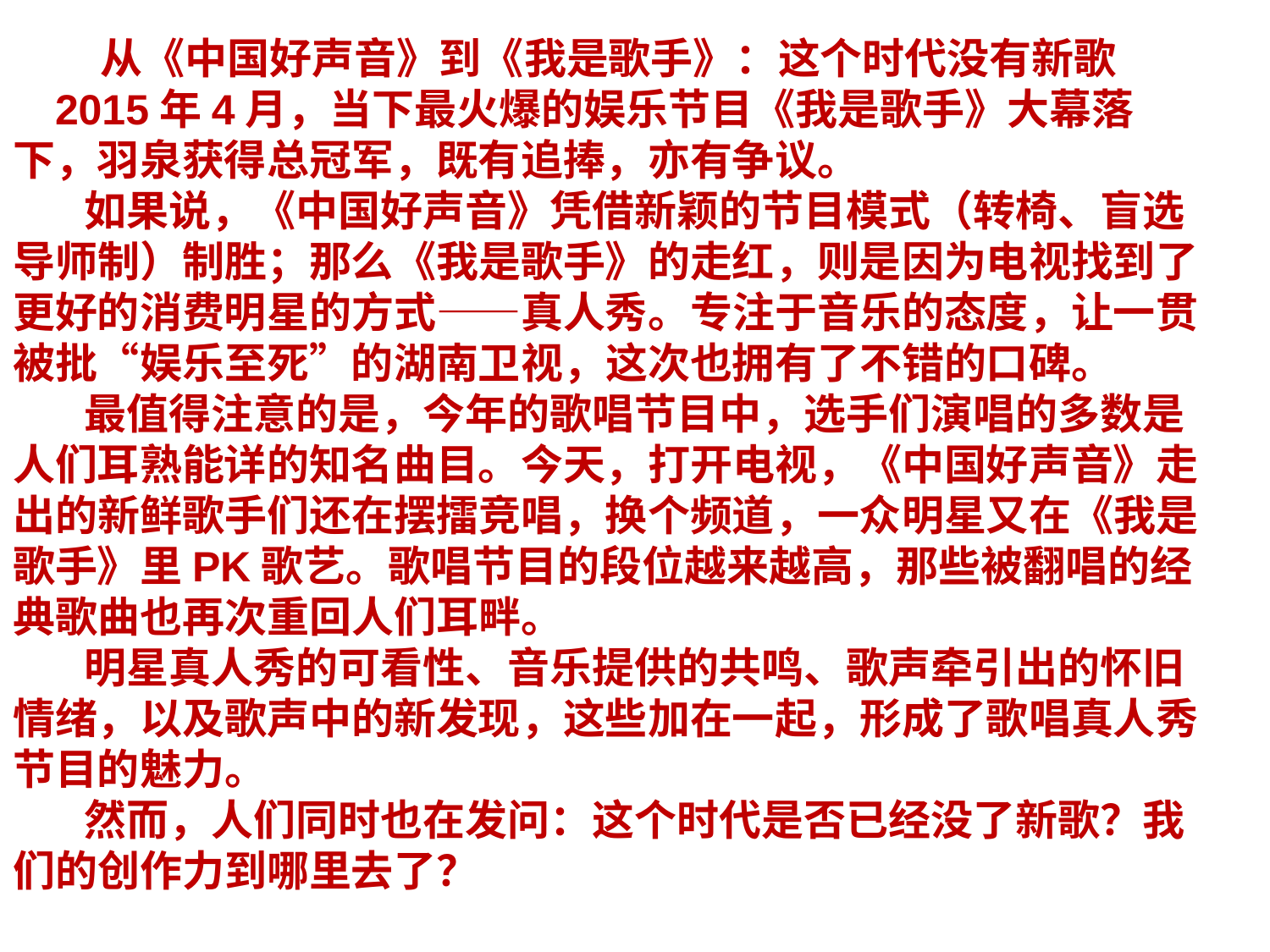

从《中国好声音》到《我是歌手》：这个时代没有新歌
2015年4月，当下最火爆的娱乐节目《我是歌手》大幕落下，羽泉获得总冠军，既有追捧，亦有争议。
  如果说，《中国好声音》凭借新颖的节目模式（转椅、盲选导师制）制胜；那么《我是歌手》的走红，则是因为电视找到了更好的消费明星的方式——真人秀。专注于音乐的态度，让一贯被批“娱乐至死”的湖南卫视，这次也拥有了不错的口碑。
  最值得注意的是，今年的歌唱节目中，选手们演唱的多数是人们耳熟能详的知名曲目。今天，打开电视，《中国好声音》走出的新鲜歌手们还在摆擂竞唱，换个频道，一众明星又在《我是歌手》里PK歌艺。歌唱节目的段位越来越高，那些被翻唱的经典歌曲也再次重回人们耳畔。
  明星真人秀的可看性、音乐提供的共鸣、歌声牵引出的怀旧情绪，以及歌声中的新发现，这些加在一起，形成了歌唱真人秀节目的魅力。
  然而，人们同时也在发问：这个时代是否已经没了新歌？我们的创作力到哪里去了？